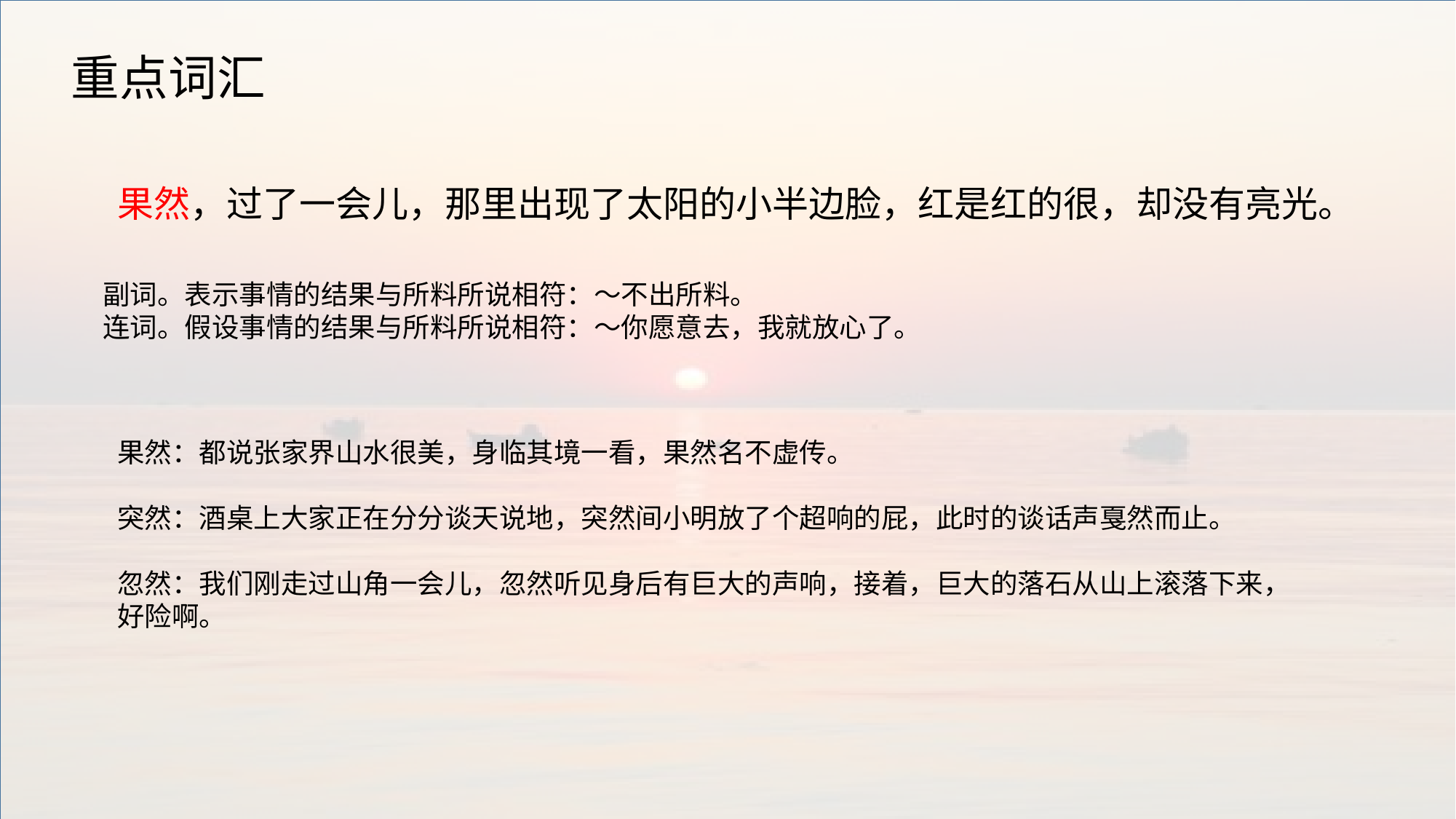

重点词汇
果然，过了一会儿，那里出现了太阳的小半边脸，红是红的很，却没有亮光。
副词。表示事情的结果与所料所说相符：～不出所料。
连词。假设事情的结果与所料所说相符：～你愿意去，我就放心了。
果然：都说张家界山水很美，身临其境一看，果然名不虚传。

突然：酒桌上大家正在分分谈天说地，突然间小明放了个超响的屁，此时的谈话声戛然而止。

忽然：我们刚走过山角一会儿，忽然听见身后有巨大的声响，接着，巨大的落石从山上滚落下来，好险啊。